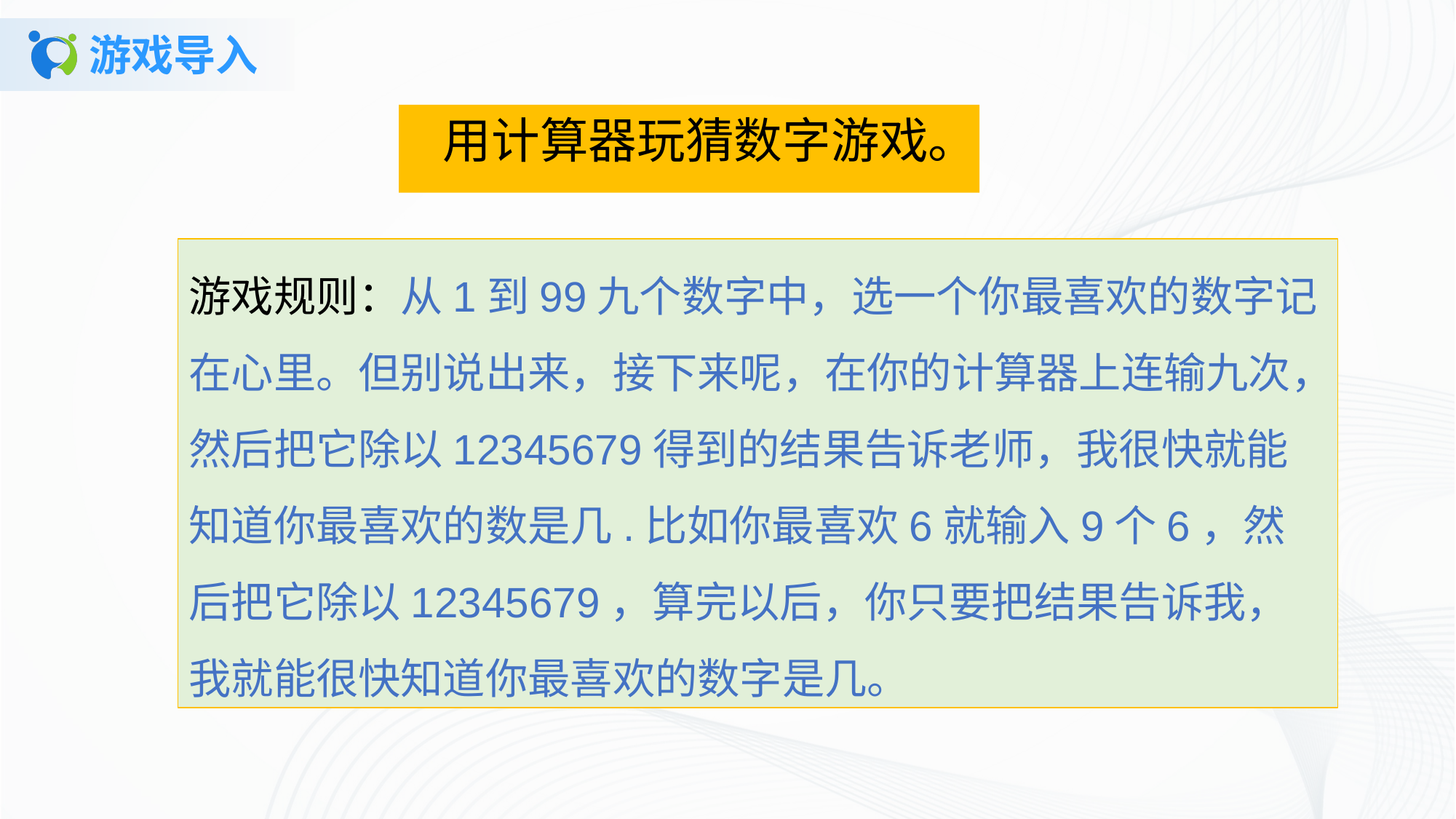

# 游戏导入
   用计算器玩猜数字游戏。
游戏规则：从1到99九个数字中，选一个你最喜欢的数字记在心里。但别说出来，接下来呢，在你的计算器上连输九次，然后把它除以12345679得到的结果告诉老师，我很快就能知道你最喜欢的数是几.比如你最喜欢6就输入9个6，然后把它除以12345679，算完以后，你只要把结果告诉我，我就能很快知道你最喜欢的数字是几。